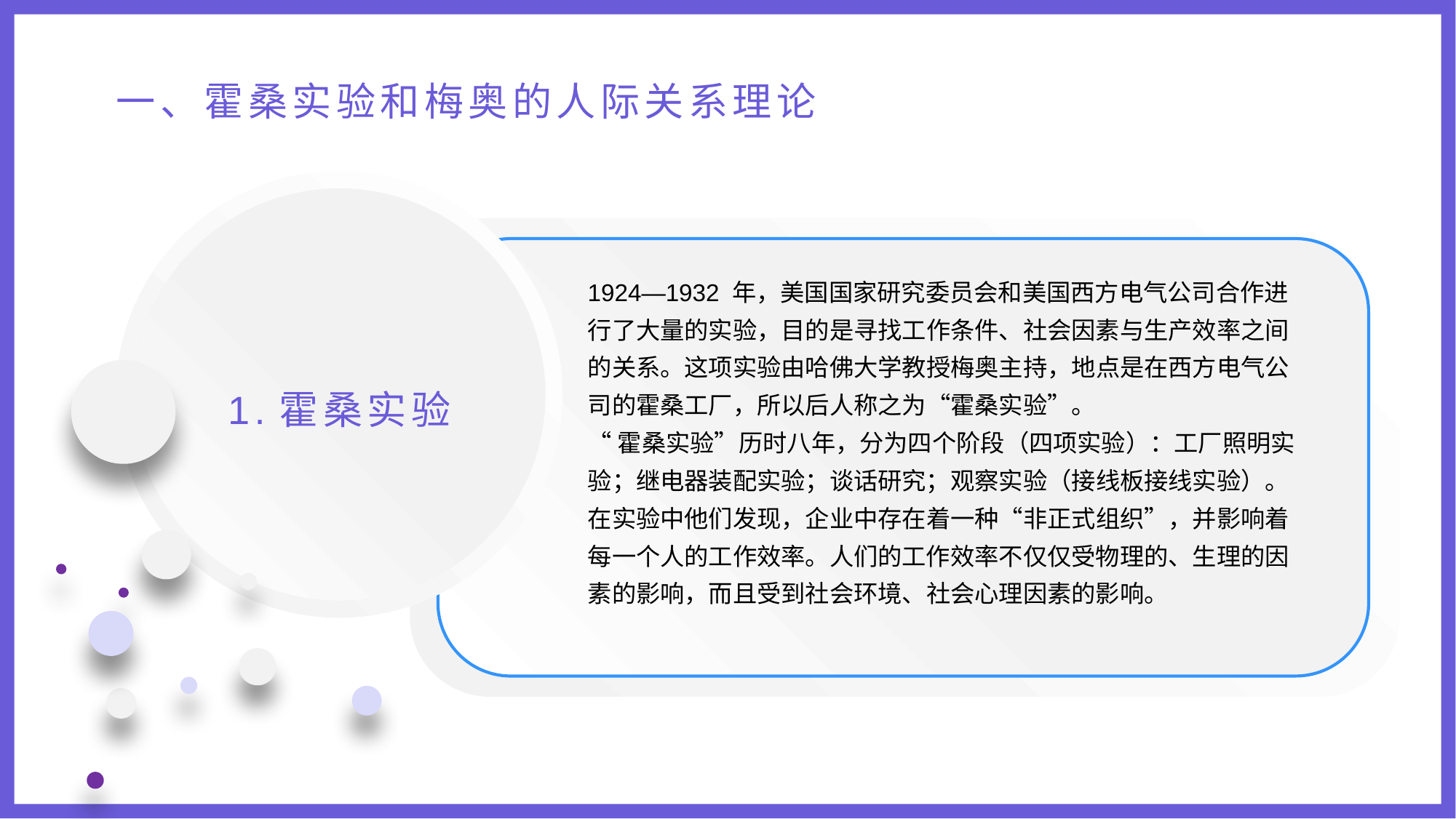

一、霍桑实验和梅奥的人际关系理论

1924—1932 年，美国国家研究委员会和美国西方电气公司合作进行了大量的实验，目的是寻找工作条件、社会因素与生产效率之间的关系。这项实验由哈佛大学教授梅奥主持，地点是在西方电气公司的霍桑工厂，所以后人称之为“霍桑实验”。
“霍桑实验”历时八年，分为四个阶段（四项实验）：工厂照明实验；继电器装配实验；谈话研究；观察实验（接线板接线实验）。在实验中他们发现，企业中存在着一种“非正式组织”，并影响着每一个人的工作效率。人们的工作效率不仅仅受物理的、生理的因素的影响，而且受到社会环境、社会心理因素的影响。

1.霍桑实验